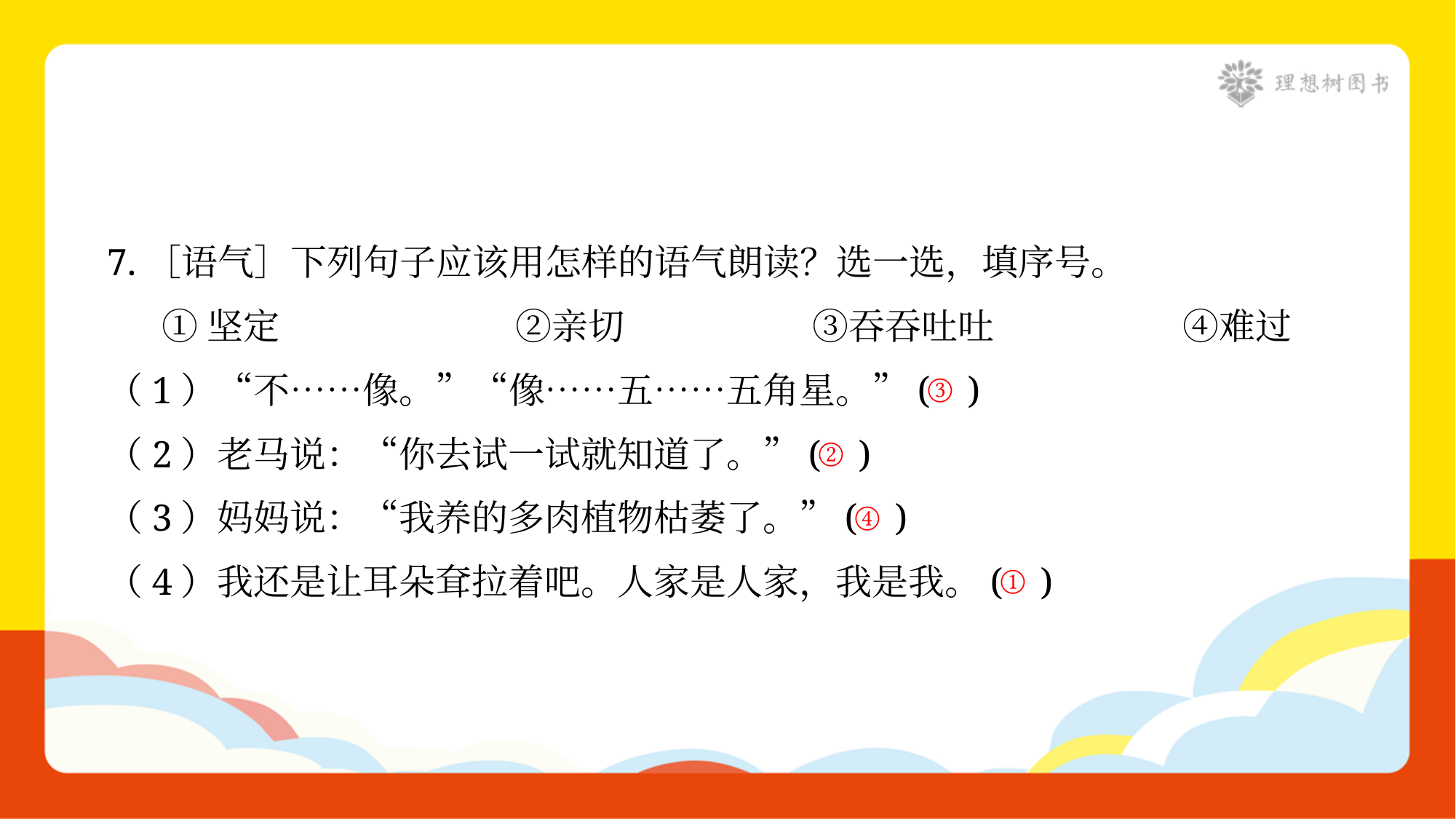

7.［语气］下列句子应该用怎样的语气朗读？选一选，填序号。
①坚定	②亲切	③吞吞吐吐	④难过
③
（1）“不……像。”“像……五……五角星。”(    )
②
（2）老马说：“你去试一试就知道了。”(    )
④
（3）妈妈说：“我养的多肉植物枯萎了。”(    )
①
（4）我还是让耳朵耷拉着吧。人家是人家，我是我。(    )